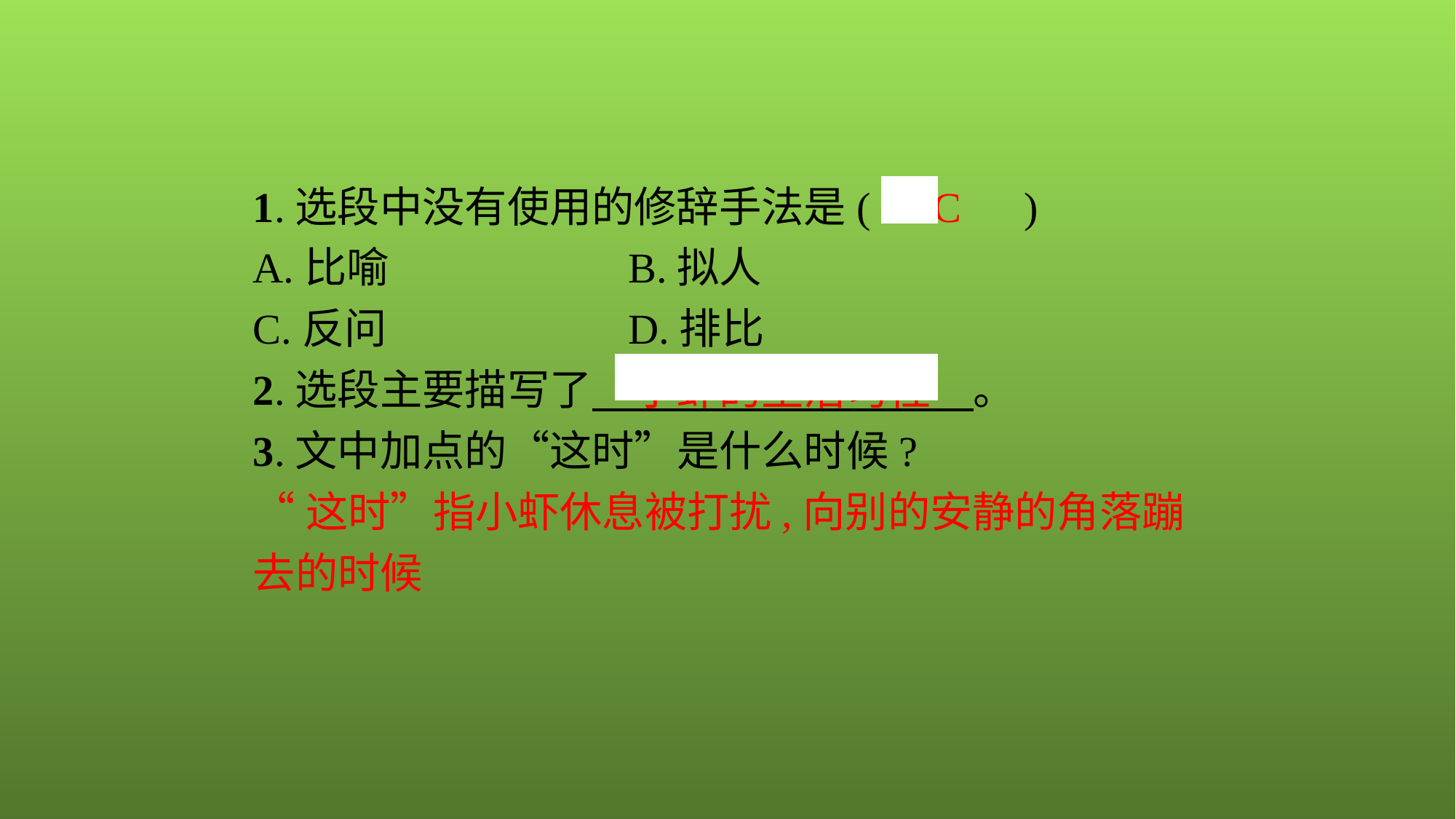

1.选段中没有使用的修辞手法是(　C　)
A.比喻　　　	B.拟人
C.反问　　　	D.排比
2.选段主要描写了　小虾的生活习性　。
3.文中加点的“这时”是什么时候?
“这时”指小虾休息被打扰,向别的安静的角落蹦去的时候